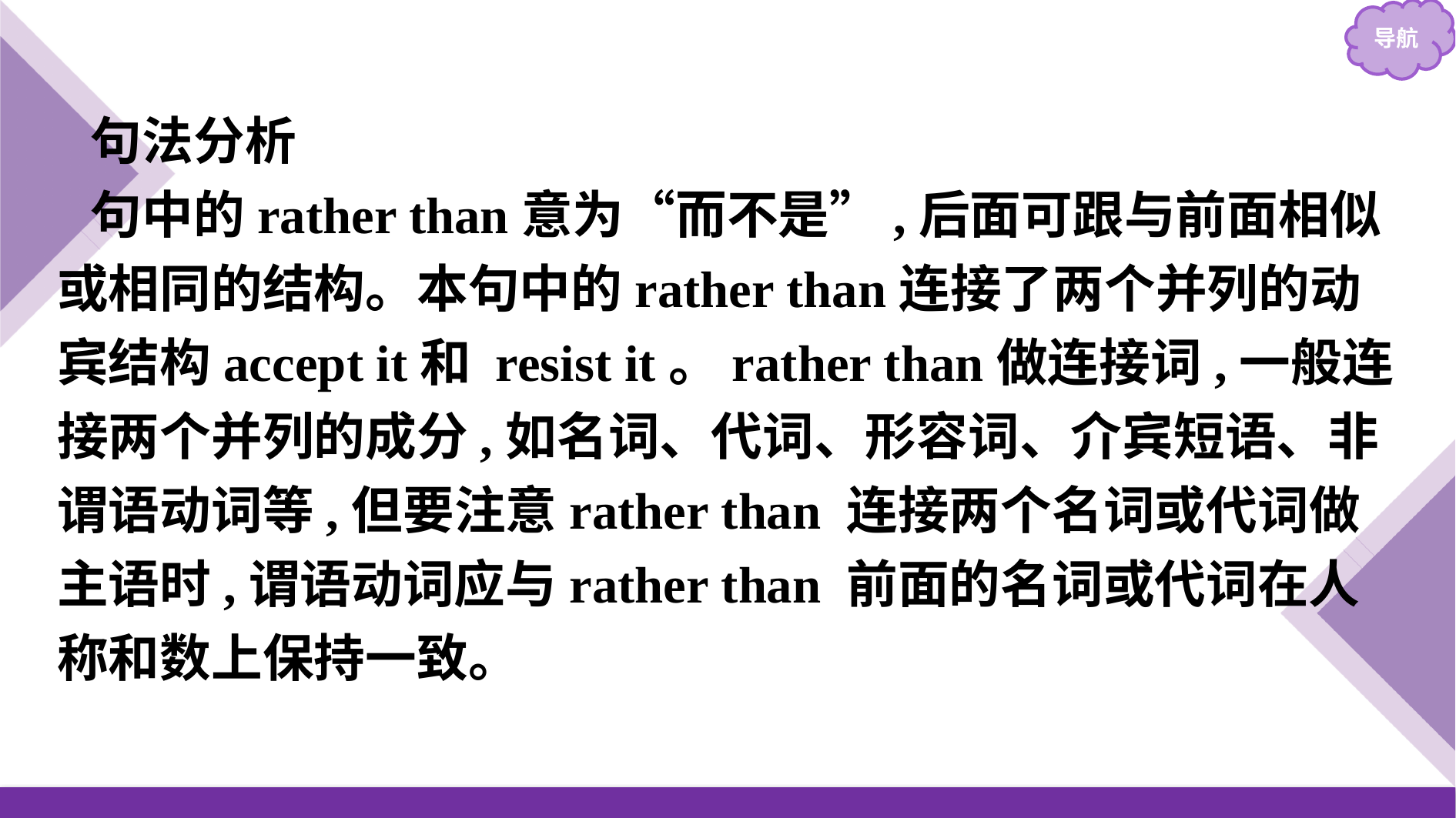

句法分析
句中的rather than意为“而不是”,后面可跟与前面相似或相同的结构。本句中的rather than连接了两个并列的动宾结构accept it和 resist it。rather than做连接词,一般连接两个并列的成分,如名词、代词、形容词、介宾短语、非谓语动词等,但要注意rather than 连接两个名词或代词做主语时,谓语动词应与rather than 前面的名词或代词在人称和数上保持一致。